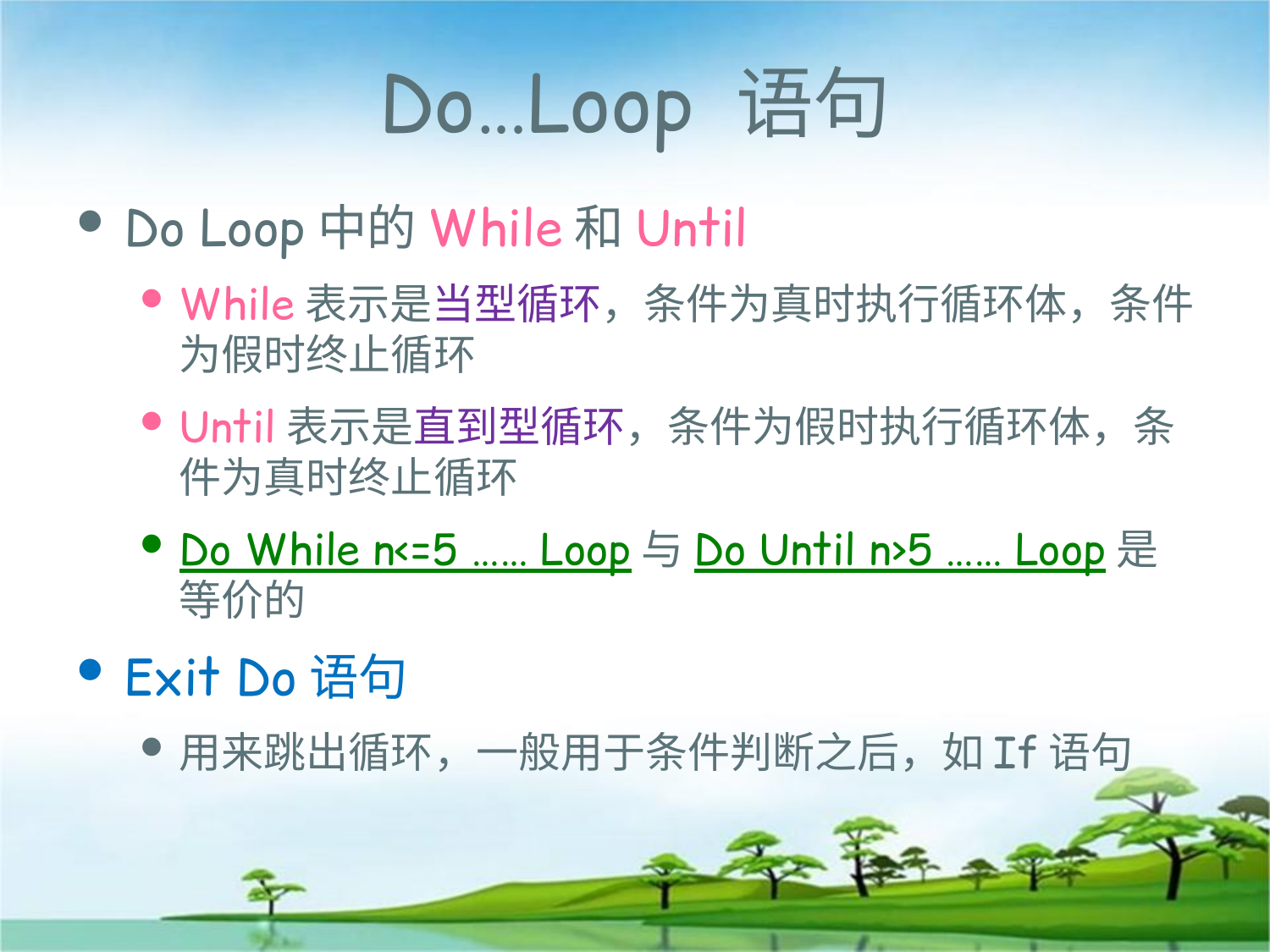

# Do…Loop 语句
Do Loop中的While和Until
While表示是当型循环，条件为真时执行循环体，条件为假时终止循环
Until表示是直到型循环，条件为假时执行循环体，条件为真时终止循环
Do While n<=5 …… Loop与Do Until n>5 …… Loop是等价的
Exit Do语句
用来跳出循环，一般用于条件判断之后，如If语句